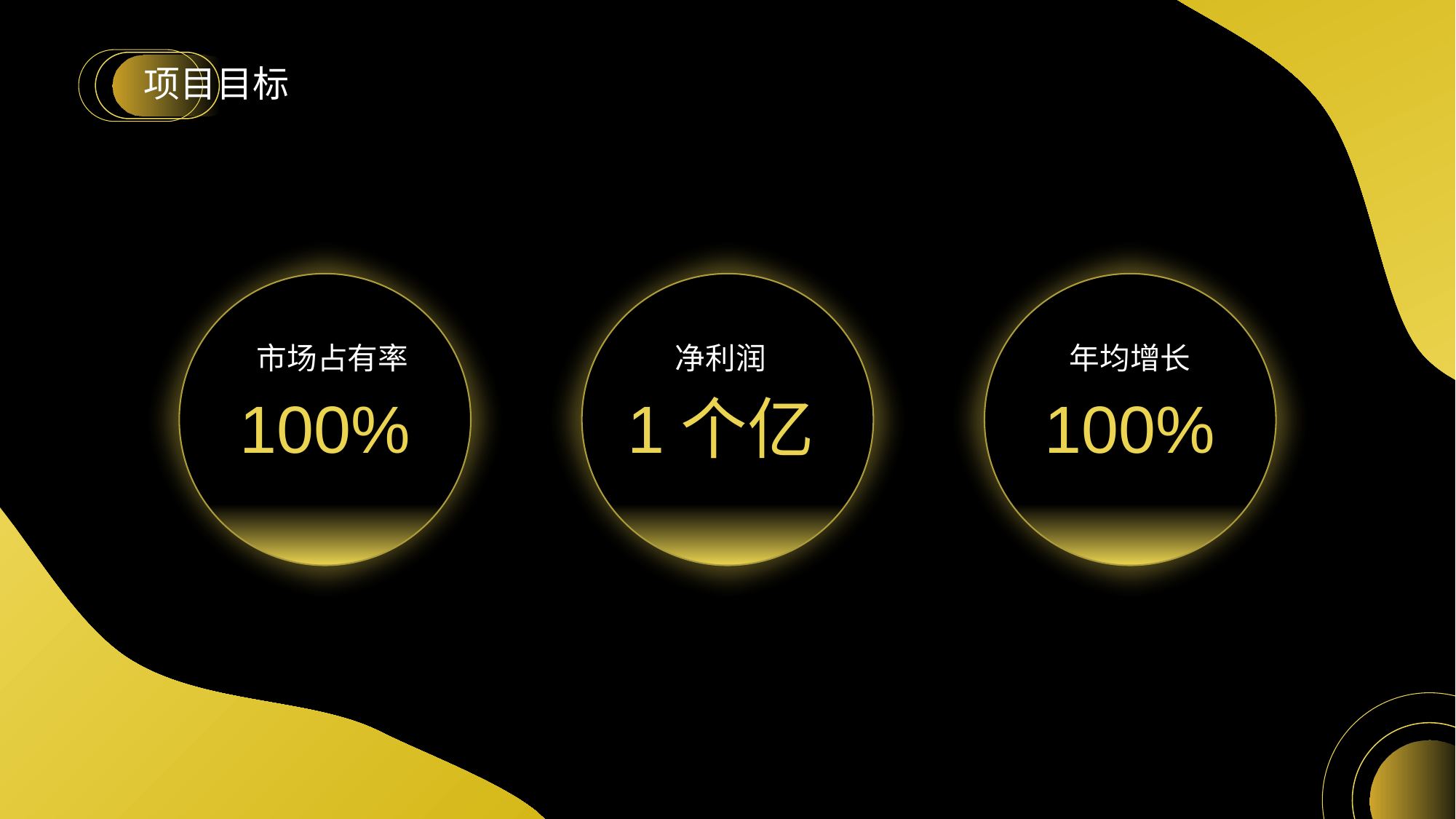

# 项目目标

市场占有率
100%

净利润
1个亿

年均增长
100%